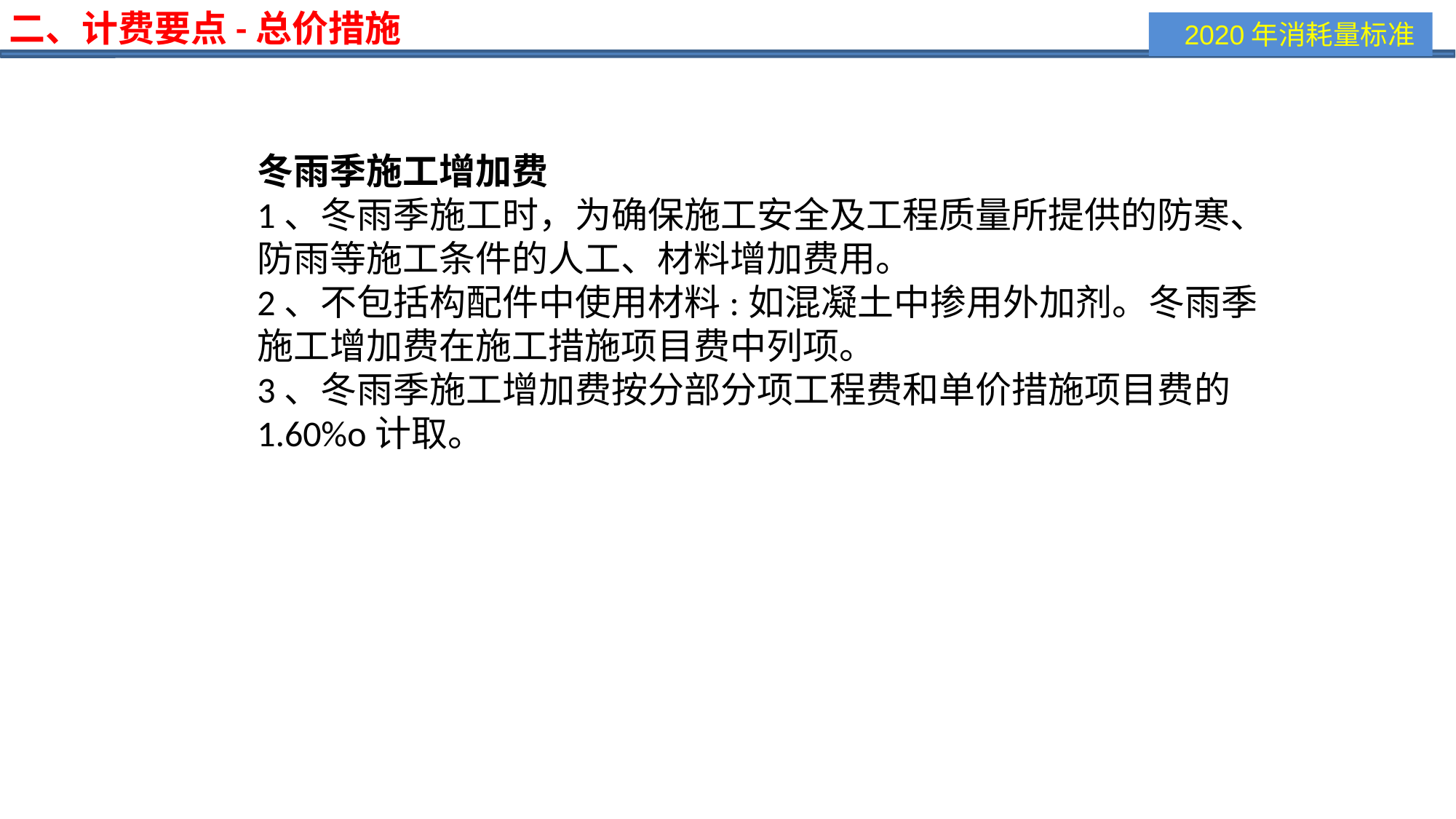

二、计费要点-总价措施
冬雨季施工增加费
1、冬雨季施工时，为确保施工安全及工程质量所提供的防寒、防雨等施工条件的人工、材料增加费用。
2、不包括构配件中使用材料:如混凝土中掺用外加剂。冬雨季施工增加费在施工措施项目费中列项。
3、冬雨季施工增加费按分部分项工程费和单价措施项目费的1.60%o计取。